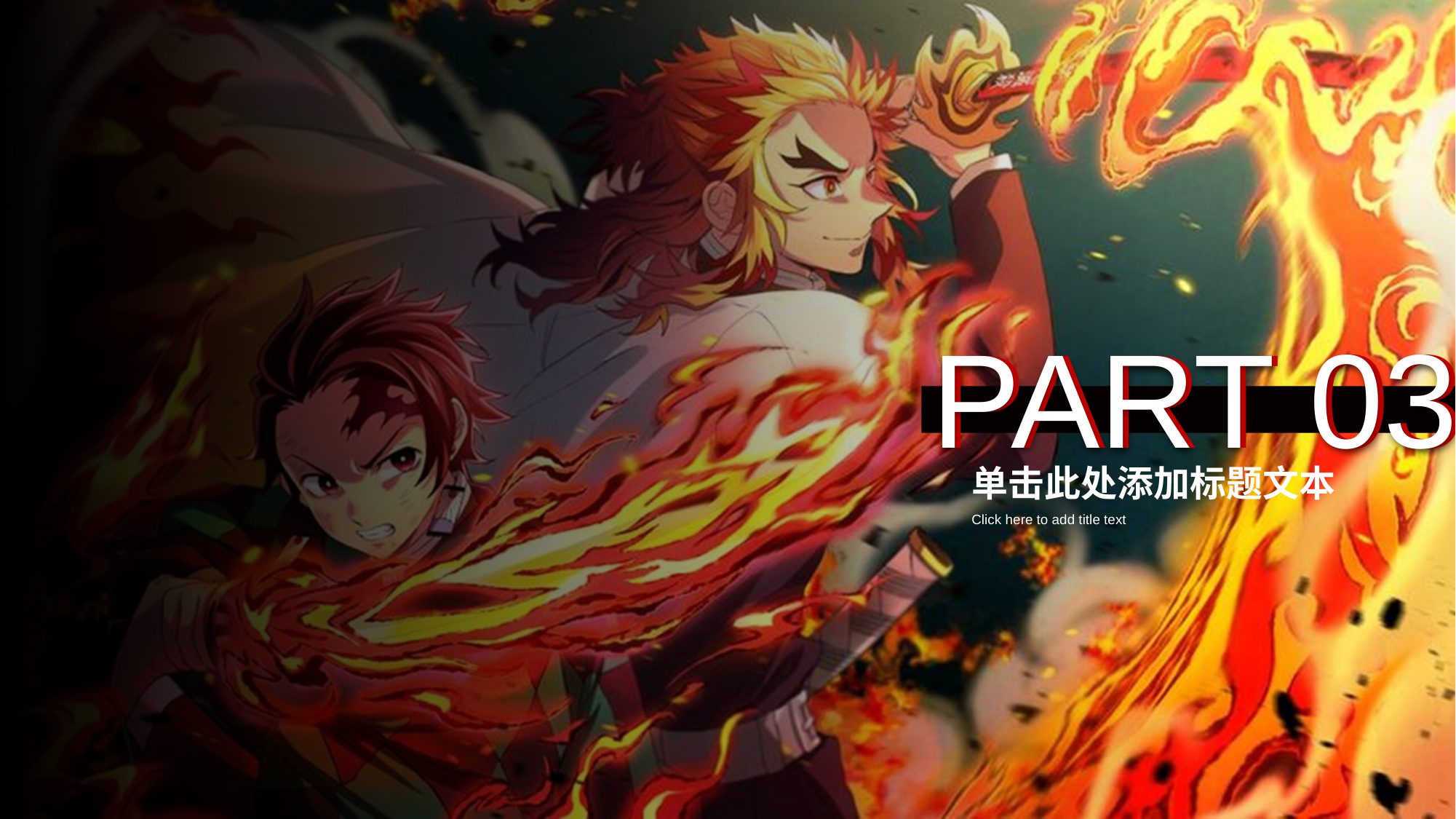

PART 03
PART 03

单击此处添加标题文本
Click here to add title text